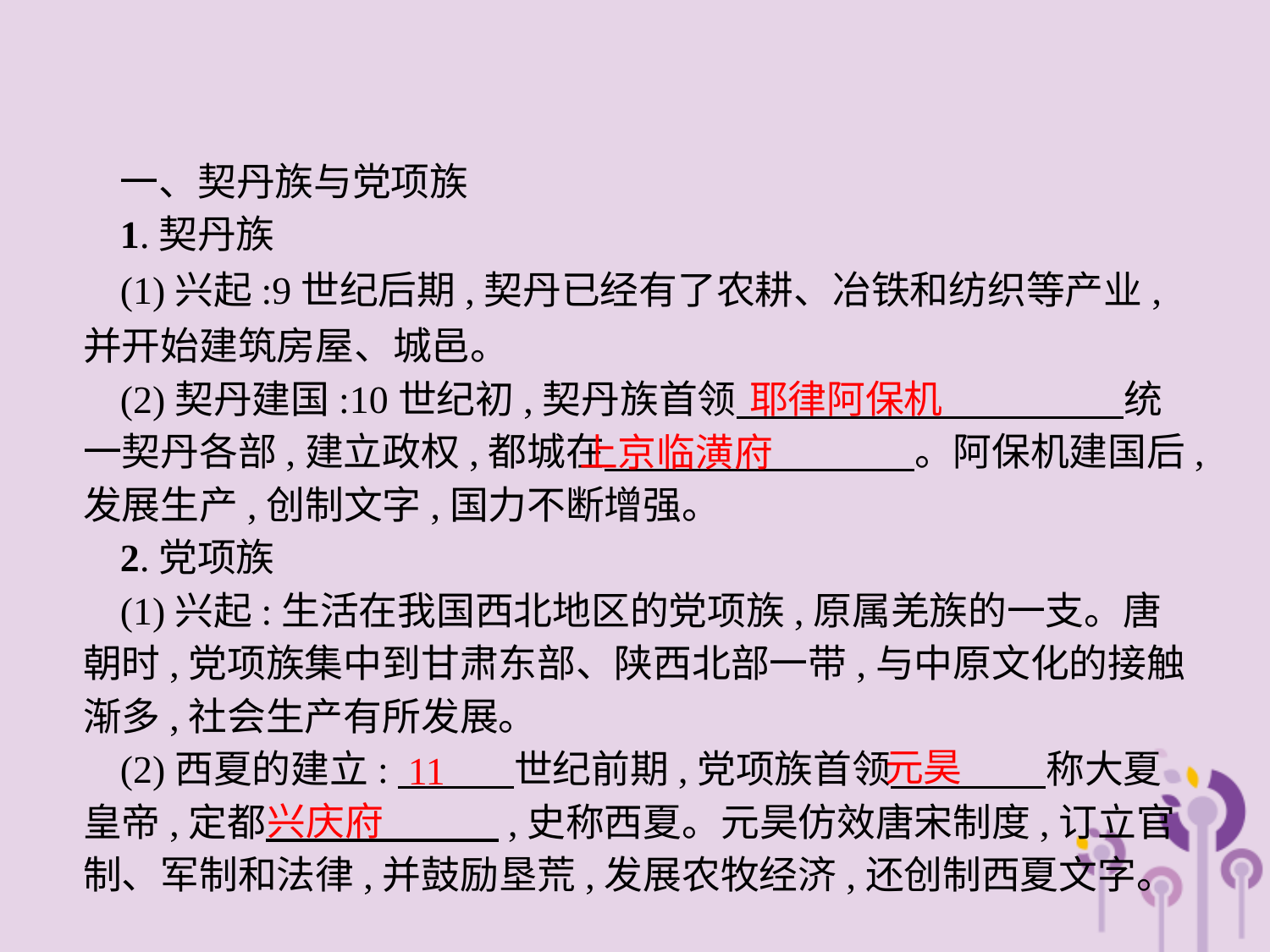

一、契丹族与党项族
1.契丹族
(1)兴起:9世纪后期,契丹已经有了农耕、冶铁和纺织等产业,并开始建筑房屋、城邑。
(2)契丹建国:10世纪初,契丹族首领　　　　　　　　　　统一契丹各部,建立政权,都城在　　　　　　　　。阿保机建国后,发展生产,创制文字,国力不断增强。
2.党项族
(1)兴起:生活在我国西北地区的党项族,原属羌族的一支。唐朝时,党项族集中到甘肃东部、陕西北部一带,与中原文化的接触渐多,社会生产有所发展。
(2)西夏的建立:　　　世纪前期,党项族首领　　　　称大夏皇帝,定都　　　　　　,史称西夏。元昊仿效唐宋制度,订立官制、军制和法律,并鼓励垦荒,发展农牧经济,还创制西夏文字。
耶律阿保机
上京临潢府
元昊
11
兴庆府